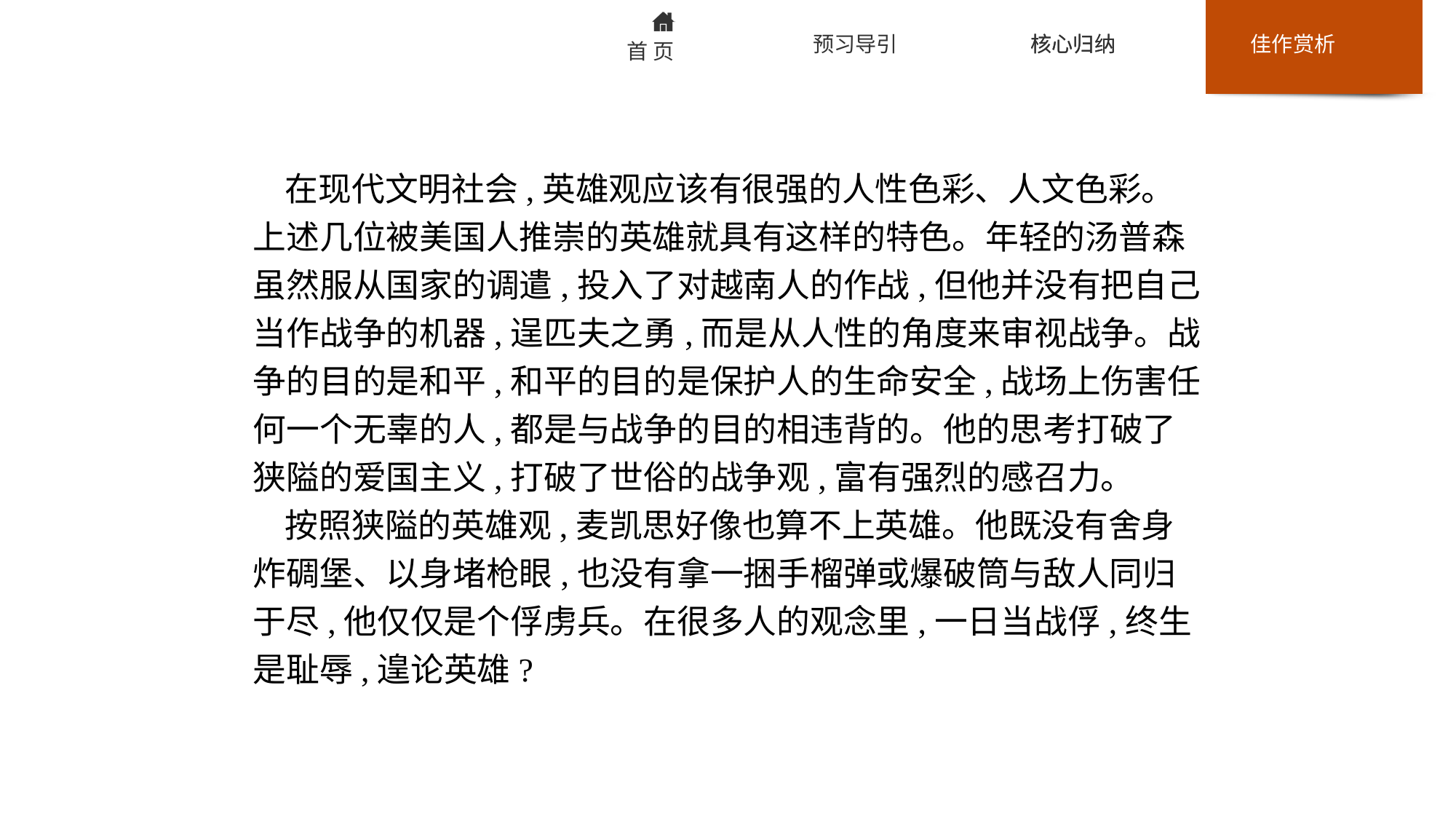

在现代文明社会,英雄观应该有很强的人性色彩、人文色彩。上述几位被美国人推崇的英雄就具有这样的特色。年轻的汤普森虽然服从国家的调遣,投入了对越南人的作战,但他并没有把自己当作战争的机器,逞匹夫之勇,而是从人性的角度来审视战争。战争的目的是和平,和平的目的是保护人的生命安全,战场上伤害任何一个无辜的人,都是与战争的目的相违背的。他的思考打破了狭隘的爱国主义,打破了世俗的战争观,富有强烈的感召力。
按照狭隘的英雄观,麦凯思好像也算不上英雄。他既没有舍身炸碉堡、以身堵枪眼,也没有拿一捆手榴弹或爆破筒与敌人同归于尽,他仅仅是个俘虏兵。在很多人的观念里,一日当战俘,终生是耻辱,遑论英雄?